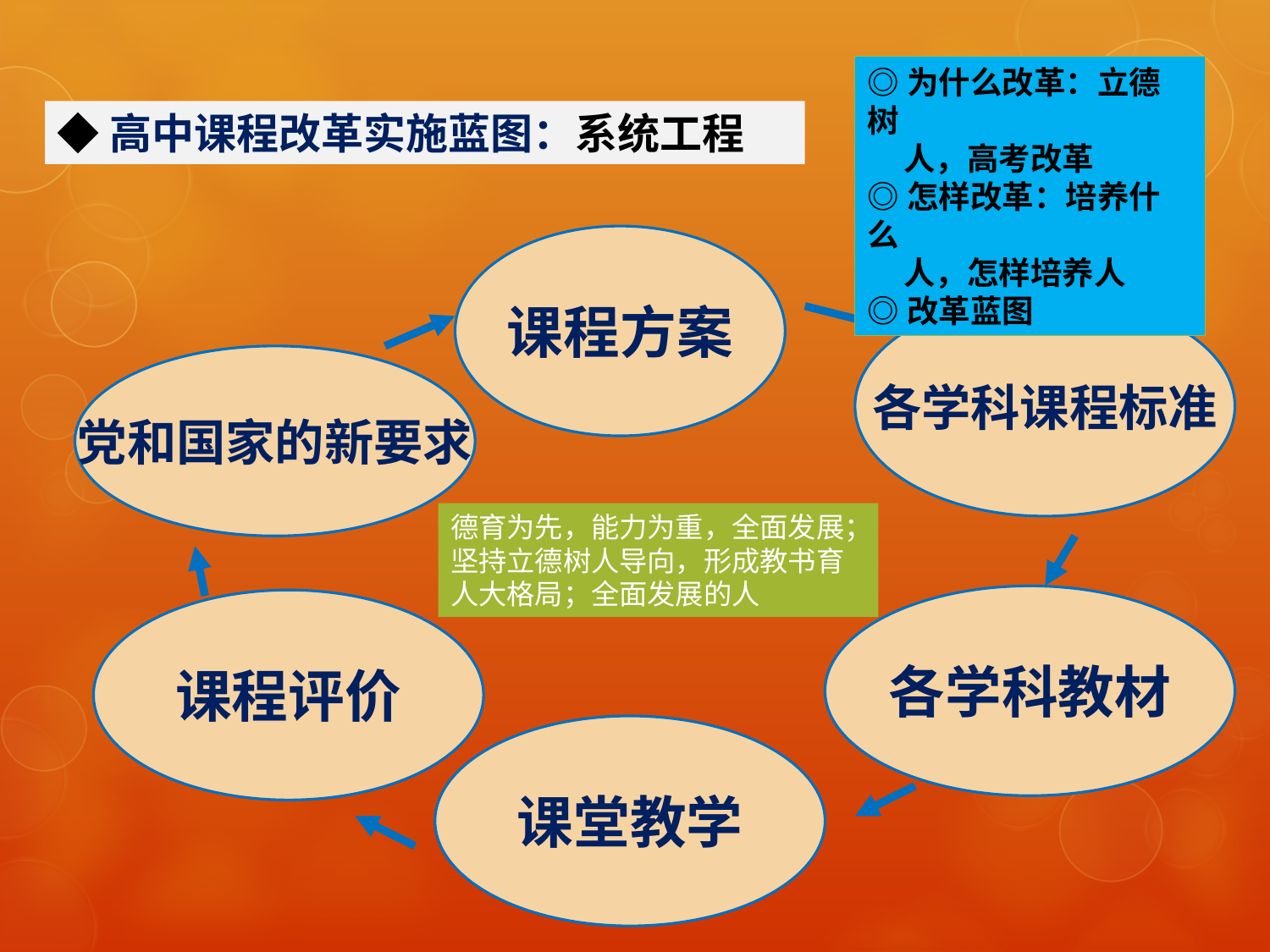

◎为什么改革：立德树
    人，高考改革
◎怎样改革：培养什么
    人，怎样培养人
◎改革蓝图
◆高中课程改革实施蓝图：系统工程
课程方案
各学科课程标准

党和国家的新要求
德育为先，能力为重，全面发展；
坚持立德树人导向，形成教书育人大格局；全面发展的人

各学科教材
课程评价
课堂教学